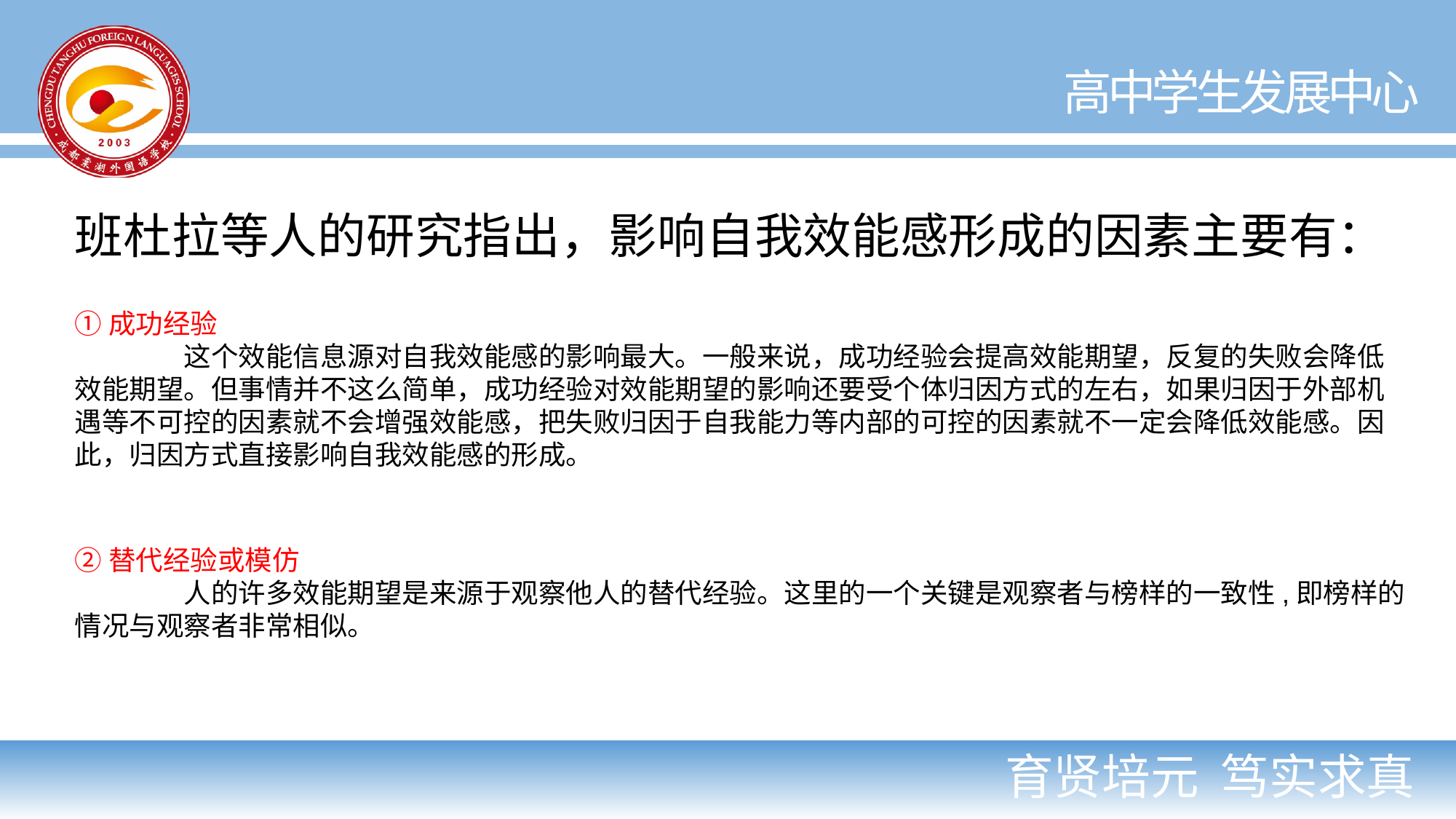

班杜拉等人的研究指出，影响自我效能感形成的因素主要有：
①成功经验
	这个效能信息源对自我效能感的影响最大。一般来说，成功经验会提高效能期望，反复的失败会降低效能期望。但事情并不这么简单，成功经验对效能期望的影响还要受个体归因方式的左右，如果归因于外部机遇等不可控的因素就不会增强效能感，把失败归因于自我能力等内部的可控的因素就不一定会降低效能感。因此，归因方式直接影响自我效能感的形成。

②替代经验或模仿
	人的许多效能期望是来源于观察他人的替代经验。这里的一个关键是观察者与榜样的一致性,即榜样的情况与观察者非常相似。